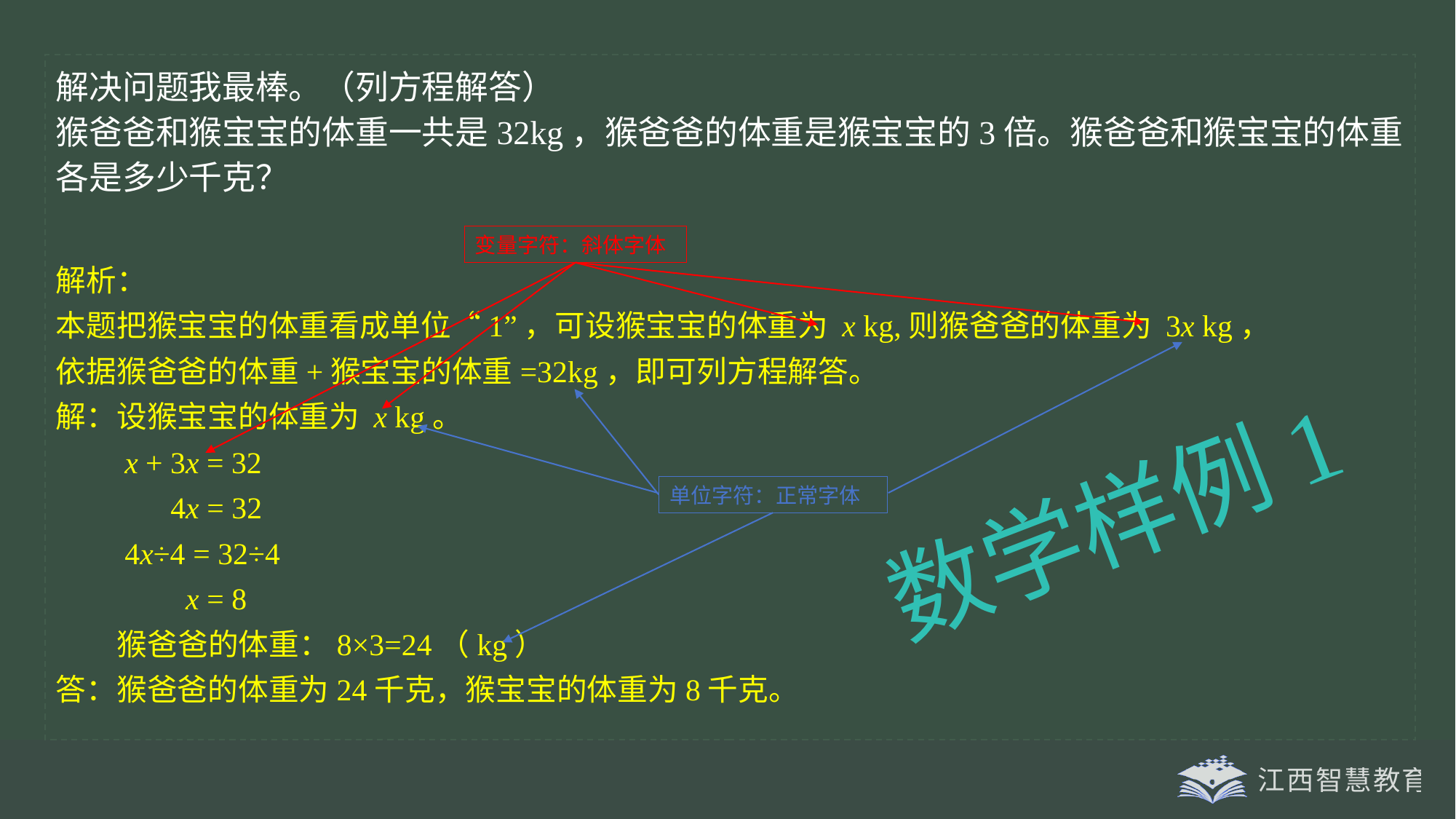

解决问题我最棒。（列方程解答）
猴爸爸和猴宝宝的体重一共是32kg，猴爸爸的体重是猴宝宝的3倍。猴爸爸和猴宝宝的体重各是多少千克？
变量字符：斜体字体
解析：
本题把猴宝宝的体重看成单位“1”，可设猴宝宝的体重为 x kg,则猴爸爸的体重为 3x kg，
依据猴爸爸的体重+猴宝宝的体重=32kg，即可列方程解答。
解：设猴宝宝的体重为 x kg。
         x + 3x = 32
               4x = 32
         4x÷4 = 32÷4
                 x = 8
        猴爸爸的体重：8×3=24（kg）
答：猴爸爸的体重为24千克，猴宝宝的体重为8千克。
单位字符：正常字体
数学样例1